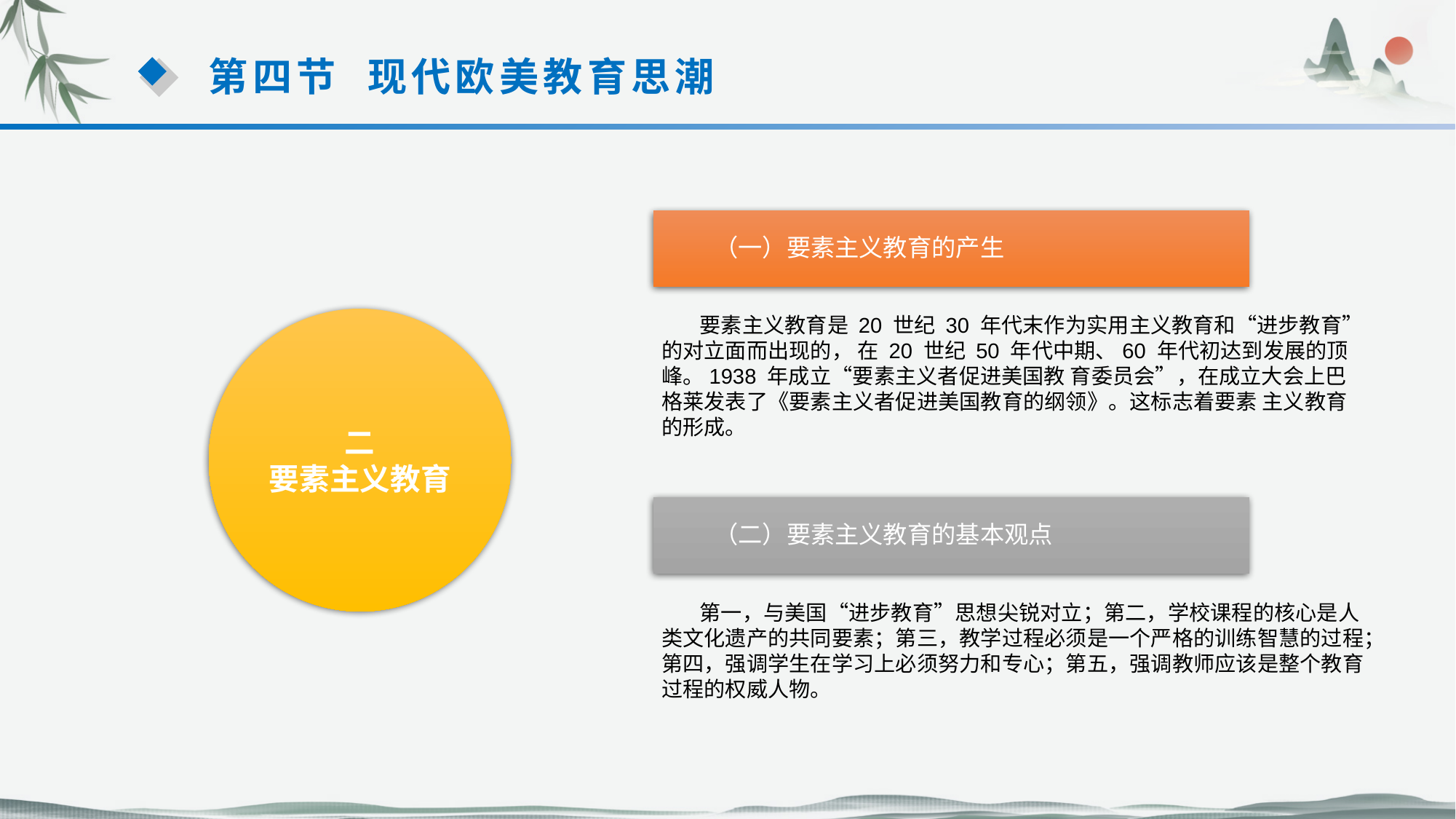

第四节  现代欧美教育思潮

（一）要素主义教育的产生
       要素主义教育是 20 世纪 30 年代末作为实用主义教育和“进步教育”的对立面而出现的， 在 20 世纪 50 年代中期、60 年代初达到发展的顶峰。1938 年成立“要素主义者促进美国教 育委员会”，在成立大会上巴格莱发表了《要素主义者促进美国教育的纲领》。这标志着要素 主义教育的形成。
二
要素主义教育
（二）要素主义教育的基本观点
       第一，与美国“进步教育”思想尖锐对立；第二，学校课程的核心是人类文化遗产的共同要素；第三，教学过程必须是一个严格的训练智慧的过程；第四，强调学生在学习上必须努力和专心；第五，强调教师应该是整个教育过程的权威人物。